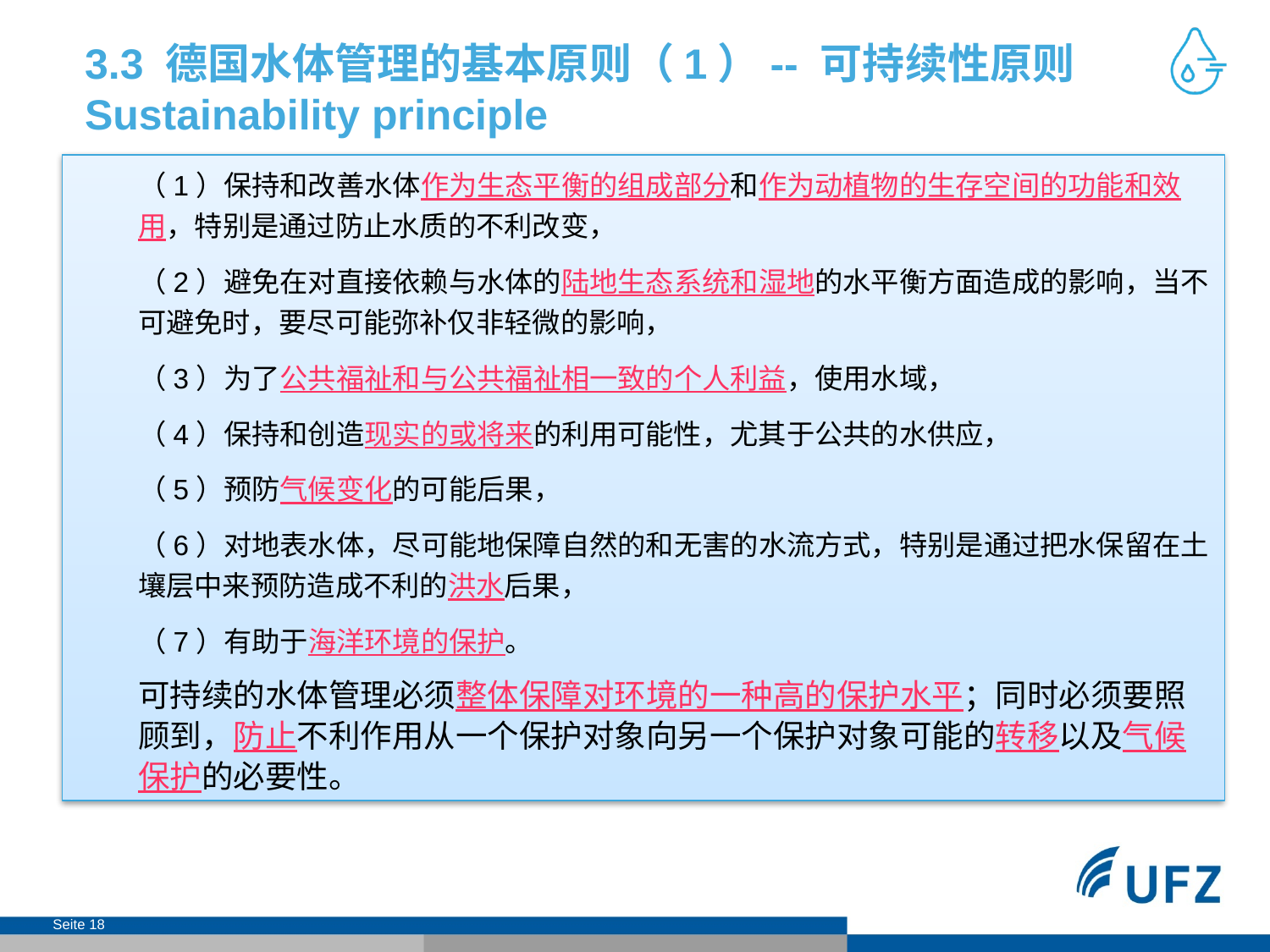

# 3.3 德国水体管理的基本原则（1）-- 可持续性原则Sustainability principle
（1）保持和改善水体作为生态平衡的组成部分和作为动植物的生存空间的功能和效用，特别是通过防止水质的不利改变，
（2）避免在对直接依赖与水体的陆地生态系统和湿地的水平衡方面造成的影响，当不可避免时，要尽可能弥补仅非轻微的影响，
（3）为了公共福祉和与公共福祉相一致的个人利益，使用水域，
（4）保持和创造现实的或将来的利用可能性，尤其于公共的水供应，
（5）预防气候变化的可能后果，
（6）对地表水体，尽可能地保障自然的和无害的水流方式，特别是通过把水保留在土壤层中来预防造成不利的洪水后果，
（7）有助于海洋环境的保护。
可持续的水体管理必须整体保障对环境的一种高的保护水平；同时必须要照顾到，防止不利作用从一个保护对象向另一个保护对象可能的转移以及气候保护的必要性。
Seite 18